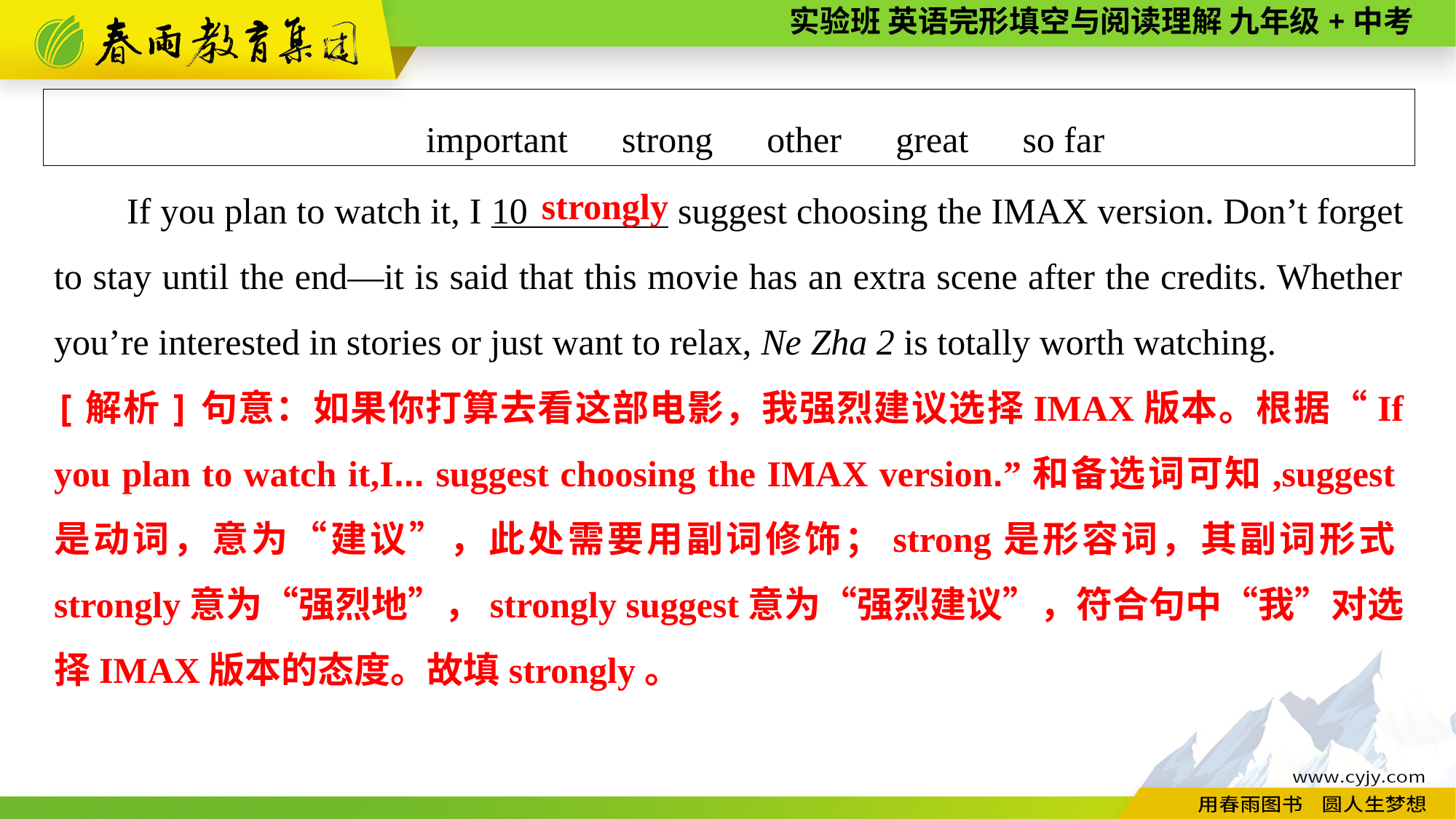

important　strong　other　great　so far
If you plan to watch it, I 10                suggest choosing the IMAX version. Don’t forget to stay until the end—it is said that this movie has an extra scene after the credits. Whether you’re interested in stories or just want to relax, Ne Zha 2 is totally worth watching.
strongly
[解析]句意：如果你打算去看这部电影，我强烈建议选择IMAX版本。根据“If you plan to watch it,I... suggest choosing the IMAX version.”和备选词可知,suggest是动词，意为“建议”，此处需要用副词修饰；strong是形容词，其副词形式strongly意为“强烈地”，strongly suggest意为“强烈建议”，符合句中“我”对选择IMAX版本的态度。故填strongly。